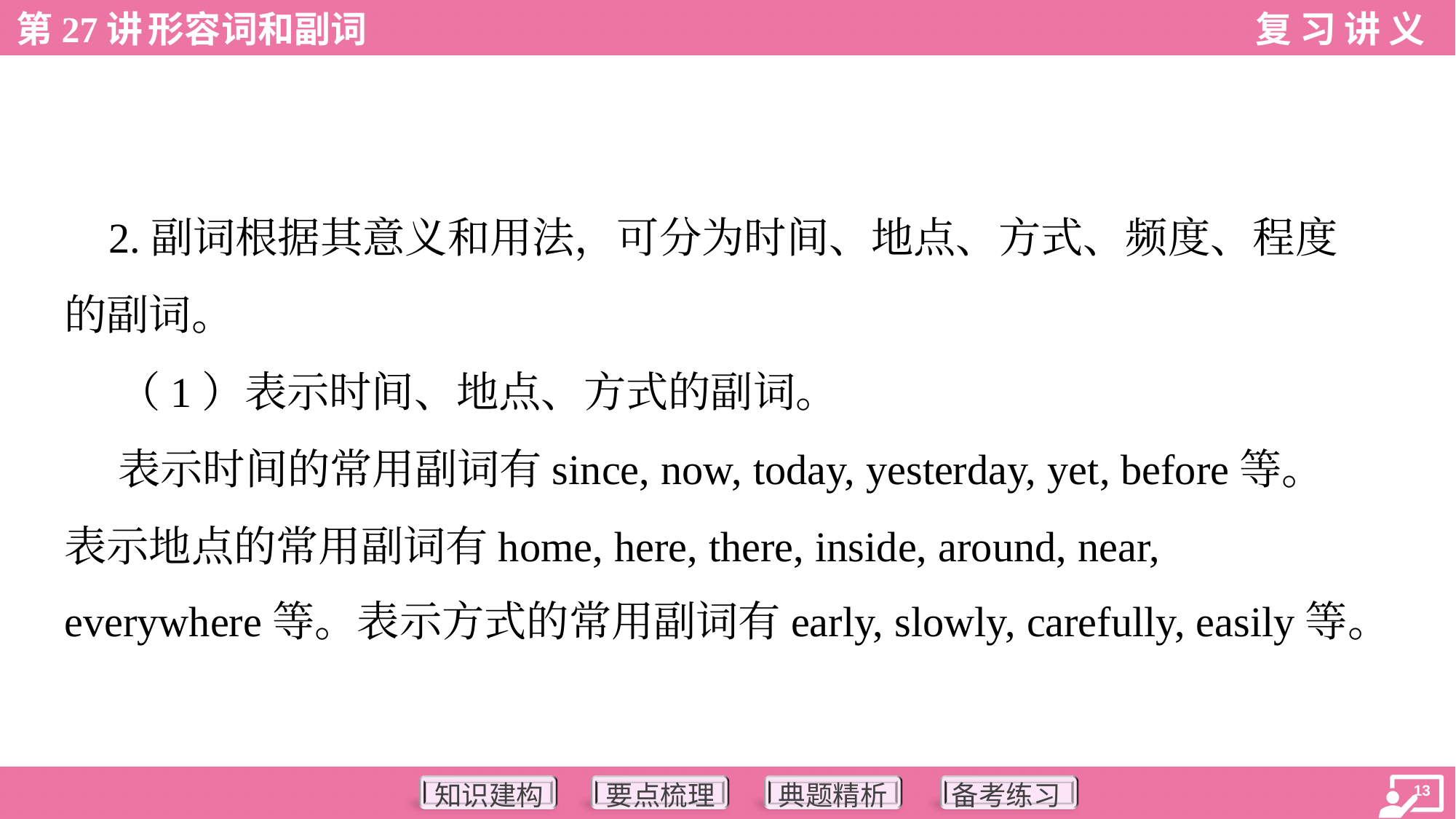

2.副词根据其意义和用法，可分为时间、地点、方式、频度、程度
的副词。
    （1）表示时间、地点、方式的副词。
    表示时间的常用副词有since, now, today, yesterday, yet, before等。
表示地点的常用副词有home, here, there, inside, around, near,
everywhere等。表示方式的常用副词有early, slowly, carefully, easily等。